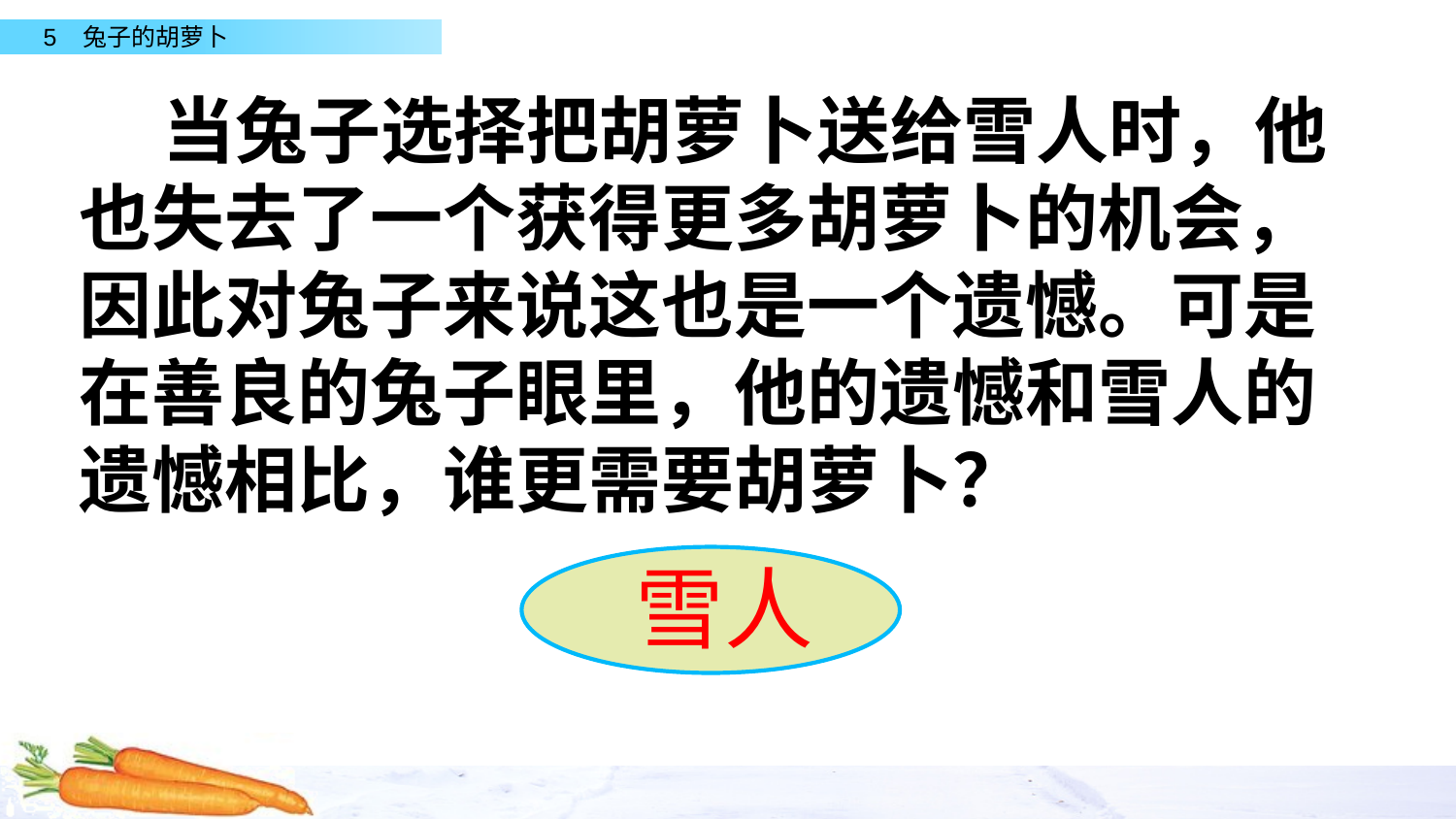

当兔子选择把胡萝卜送给雪人时，他也失去了一个获得更多胡萝卜的机会，因此对兔子来说这也是一个遗憾。可是在善良的兔子眼里，他的遗憾和雪人的遗憾相比，谁更需要胡萝卜？
雪人